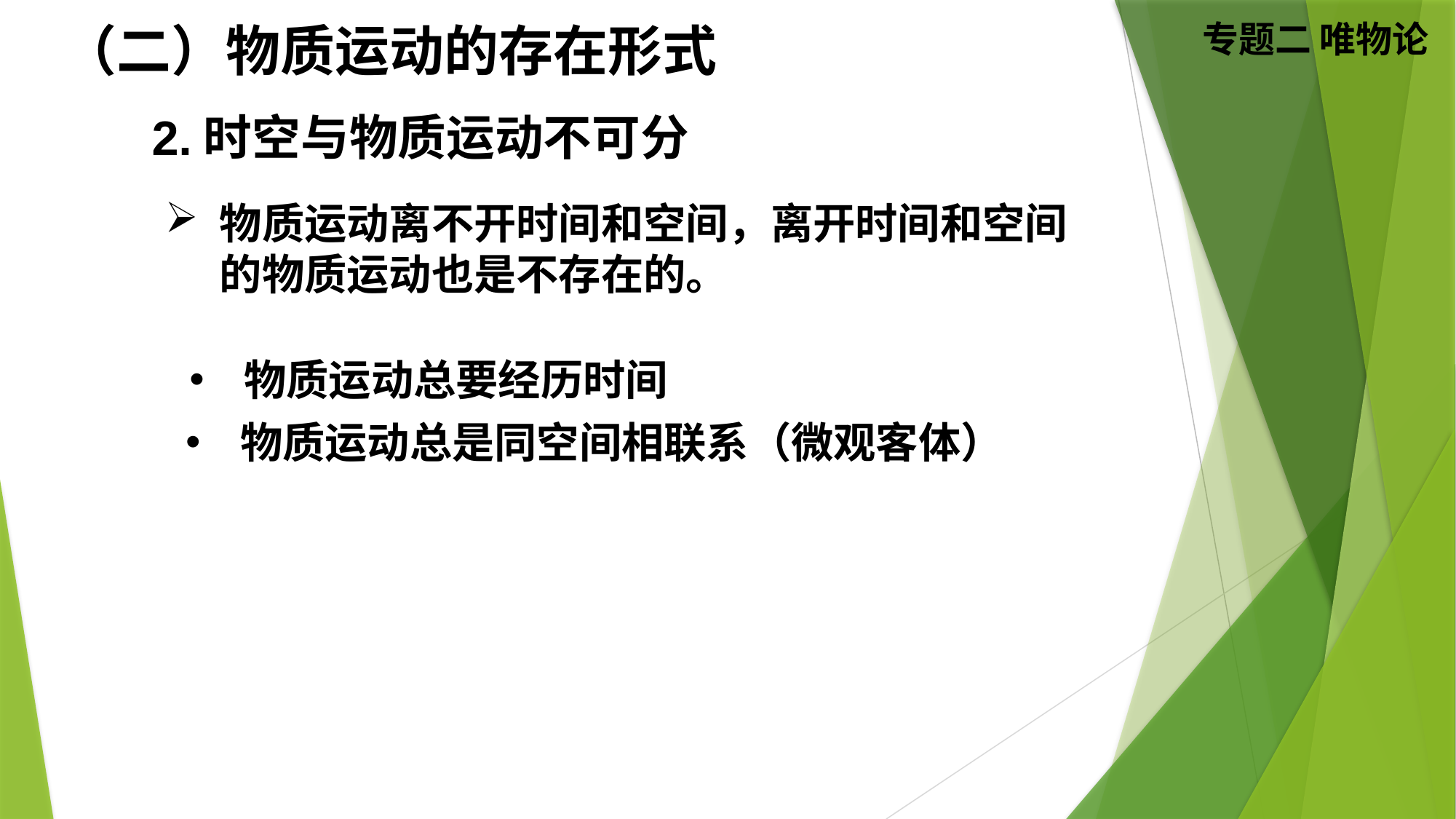

（二）物质运动的存在形式
2.时空与物质运动不可分
物质运动离不开时间和空间，离开时间和空间的物质运动也是不存在的。
物质运动总要经历时间
物质运动总是同空间相联系（微观客体）